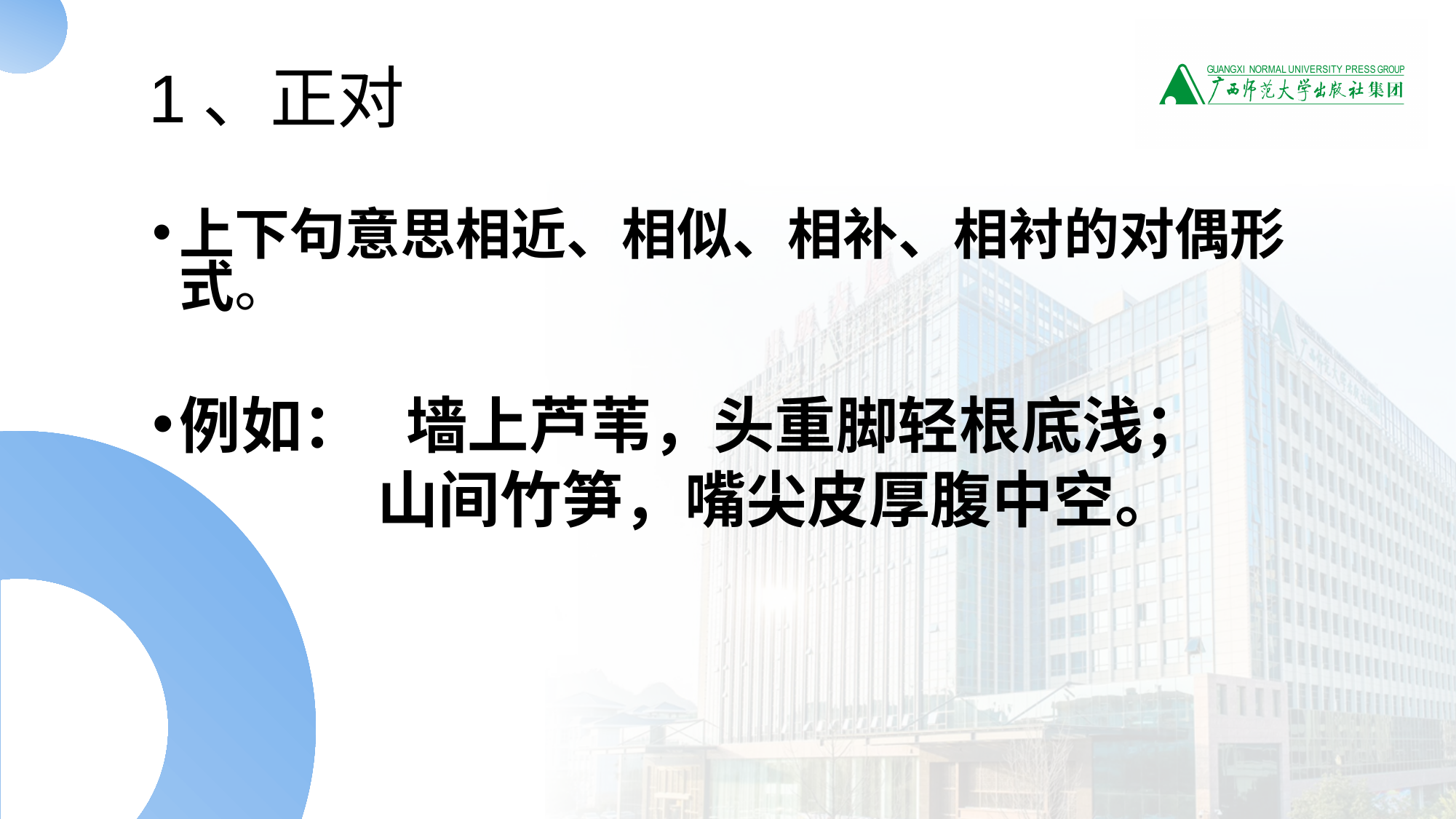

# 1、正对
上下句意思相近、相似、相补、相衬的对偶形式。

例如：   墙上芦苇，头重脚轻根底浅；
               山间竹笋，嘴尖皮厚腹中空。